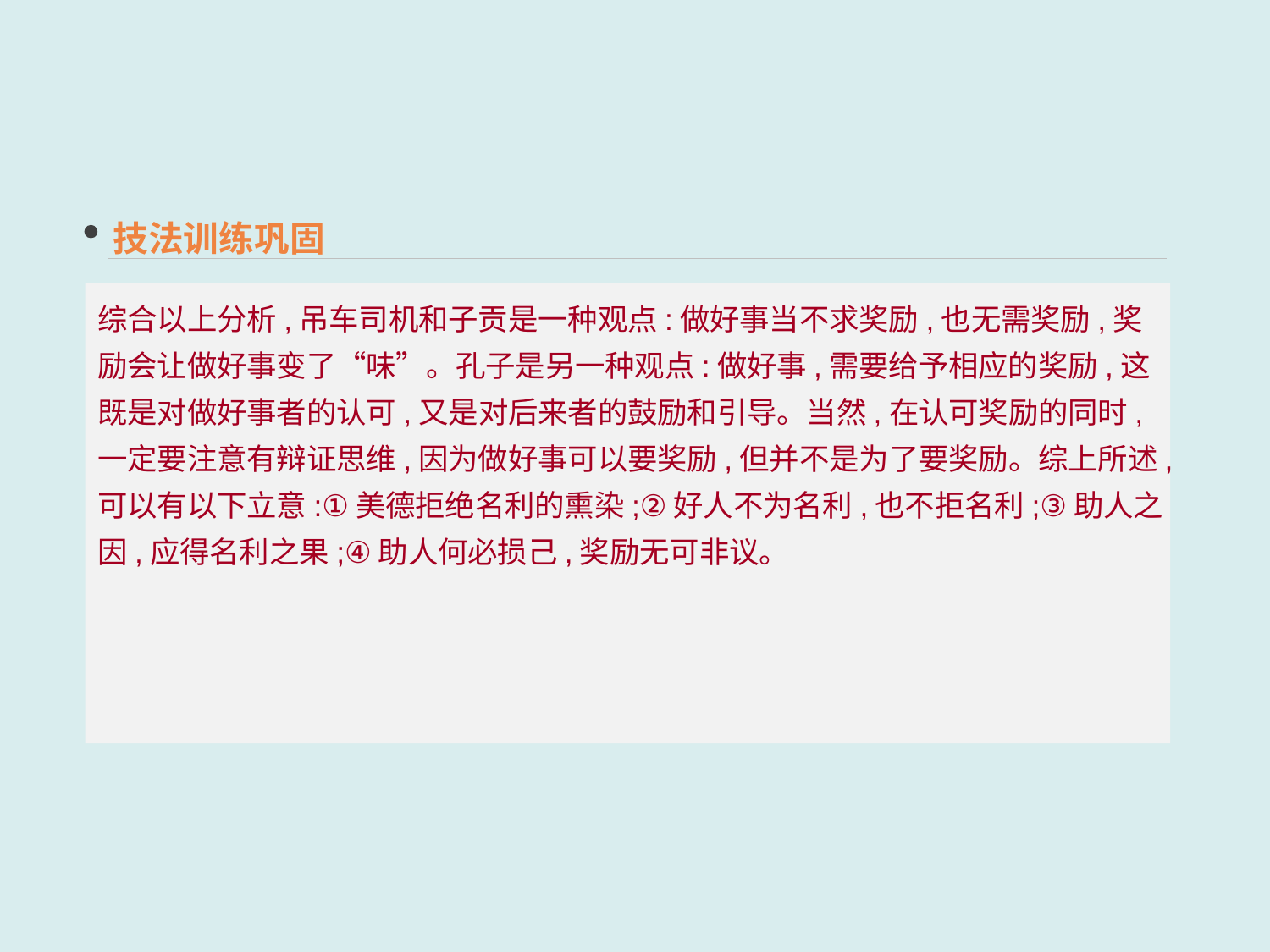

技法训练巩固

综合以上分析,吊车司机和子贡是一种观点:做好事当不求奖励,也无需奖励,奖励会让做好事变了“味”。孔子是另一种观点:做好事,需要给予相应的奖励,这既是对做好事者的认可,又是对后来者的鼓励和引导。当然,在认可奖励的同时,一定要注意有辩证思维,因为做好事可以要奖励,但并不是为了要奖励。综上所述,可以有以下立意:①美德拒绝名利的熏染;②好人不为名利,也不拒名利;③助人之因,应得名利之果;④助人何必损己,奖励无可非议。